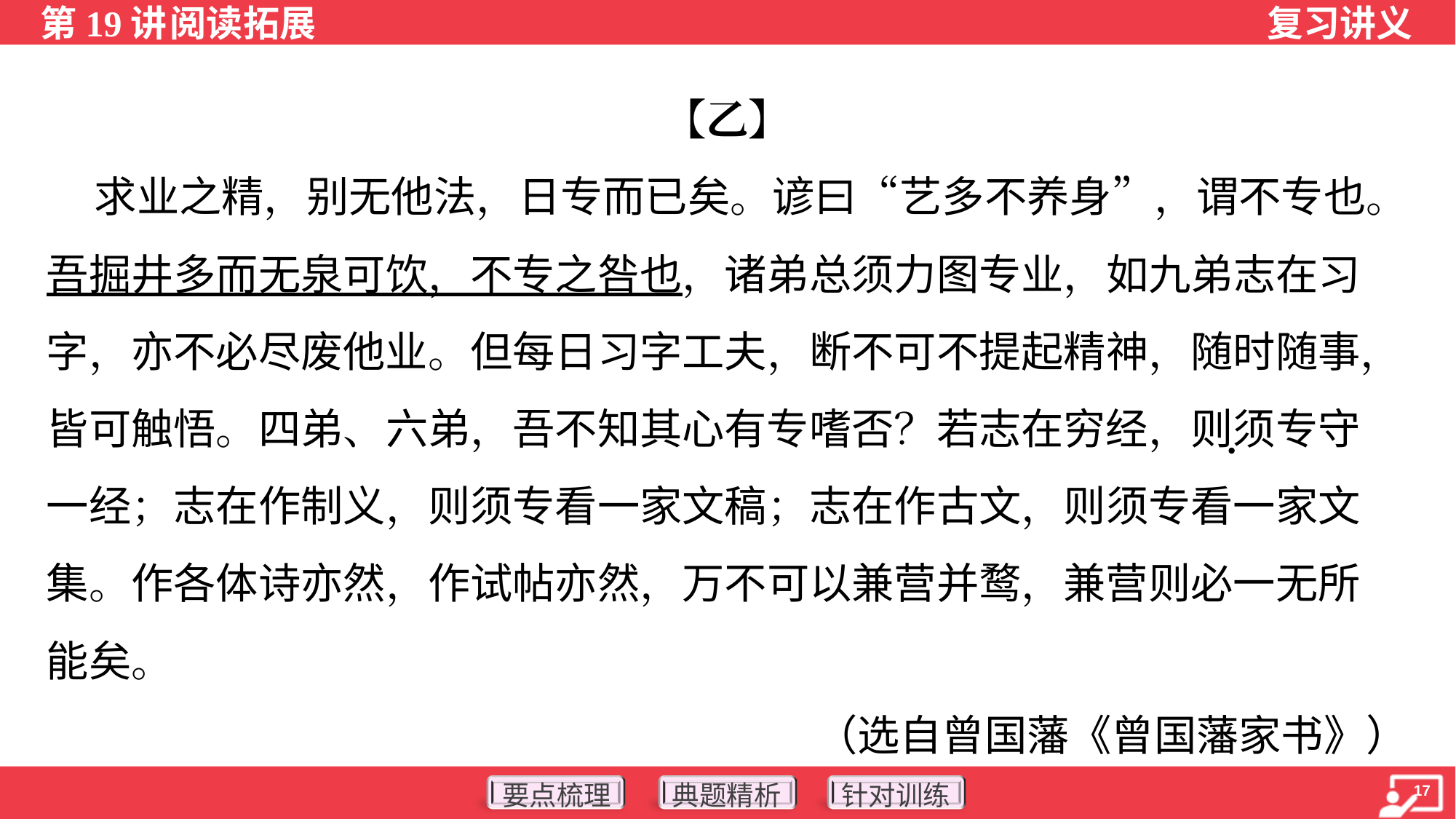

【乙】
    求业之精，别无他法，日专而已矣。谚曰“艺多不养身”，谓不专也。
吾掘井多而无泉可饮，不专之咎也，诸弟总须力图专业，如九弟志在习
字，亦不必尽废他业。但每日习字工夫，断不可不提起精神，随时随事，
皆可触悟。四弟、六弟，吾不知其心有专嗜否？若志在穷经，则须专守
一经；志在作制义，则须专看一家文稿；志在作古文，则须专看一家文
集。作各体诗亦然，作试帖亦然，万不可以兼营并鹜，兼营则必一无所
能矣。
（选自曾国藩《曾国藩家书》）